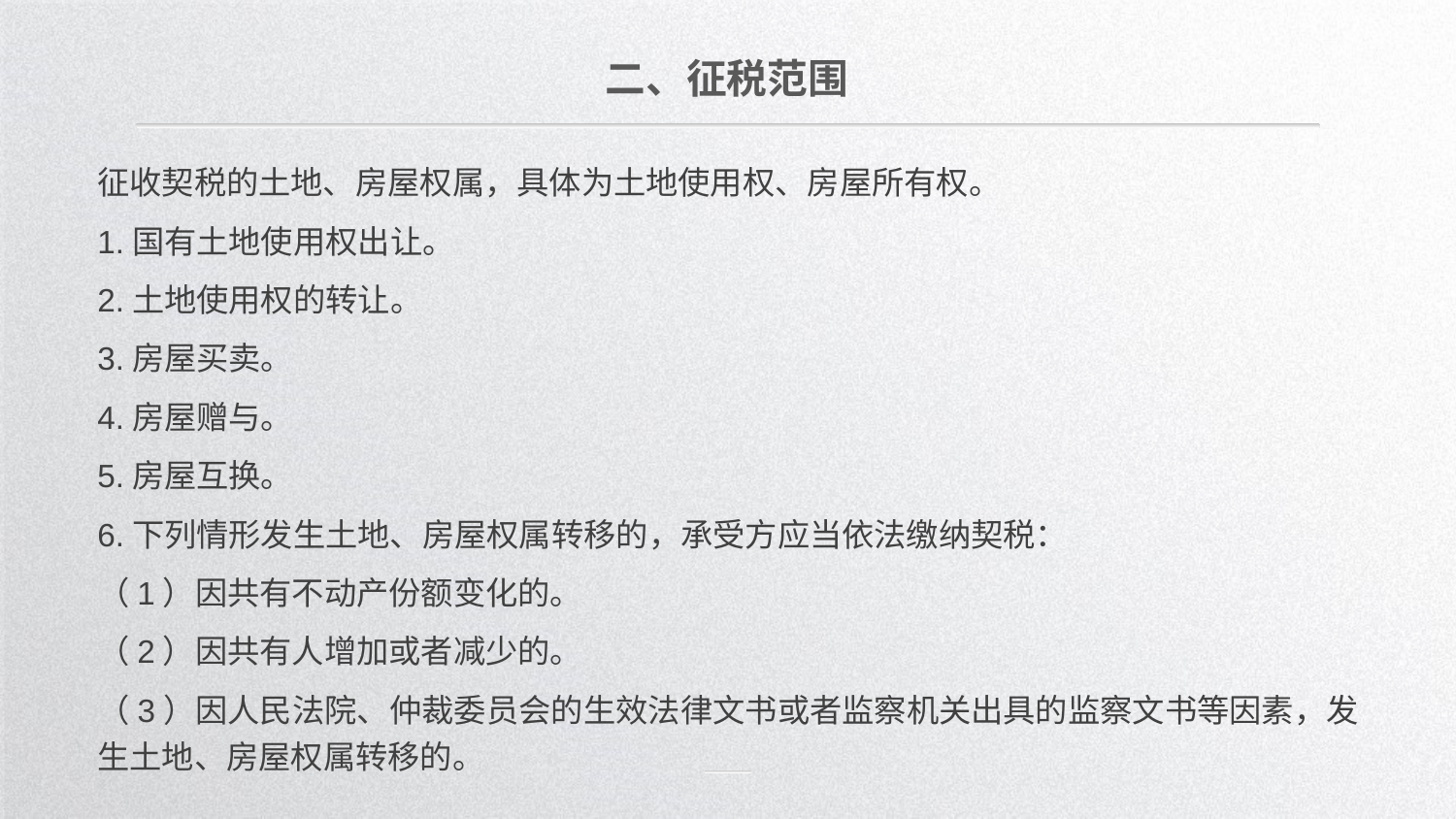

二、征税范围
征收契税的土地、房屋权属，具体为土地使用权、房屋所有权。
1.国有土地使用权出让。
2.土地使用权的转让。
3.房屋买卖。
4.房屋赠与。
5.房屋互换。
6.下列情形发生土地、房屋权属转移的，承受方应当依法缴纳契税：
（1）因共有不动产份额变化的。
（2）因共有人增加或者减少的。
（3）因人民法院、仲裁委员会的生效法律文书或者监察机关出具的监察文书等因素，发生土地、房屋权属转移的。